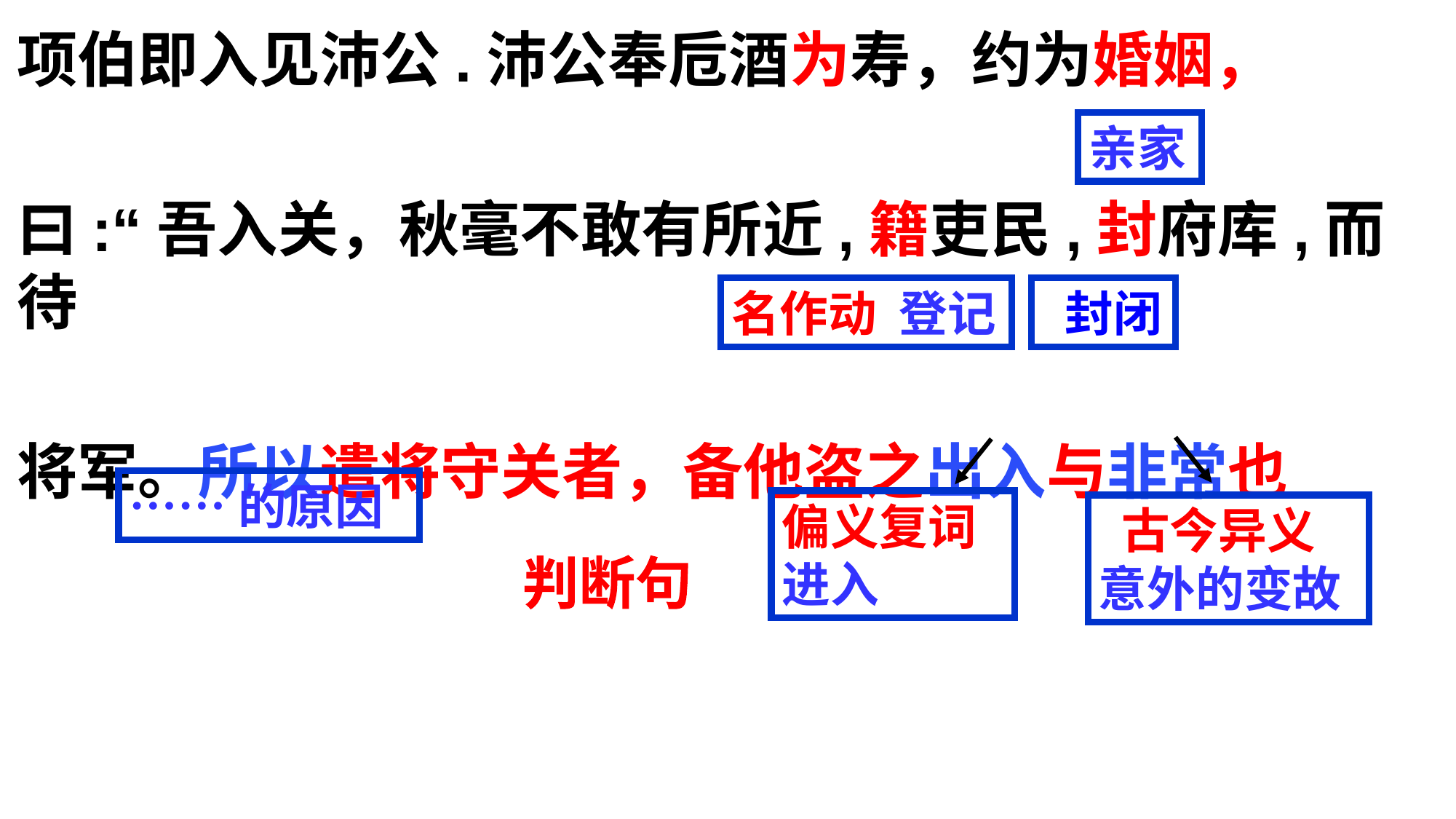

项伯即入见沛公.沛公奉卮酒为寿，约为婚姻，

曰:“吾入关，秋毫不敢有所近,籍吏民,封府库,而待

将军。所以遣将守关者，备他盗之出入与非常也

亲家
 封闭
名作动  登记

……的原因
偏义复词
进入
 古今异义
意外的变故
判断句